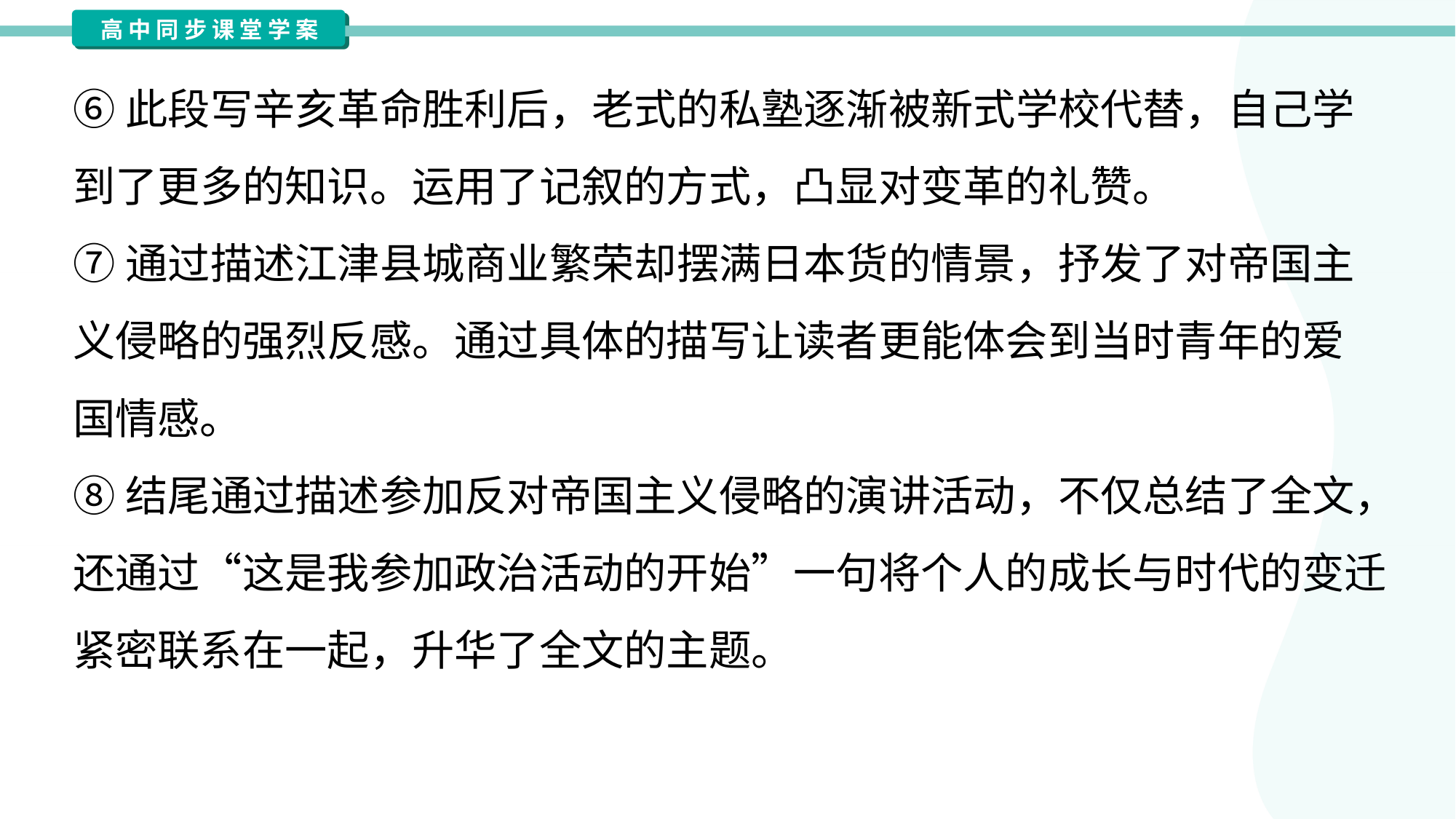

⑥此段写辛亥革命胜利后，老式的私塾逐渐被新式学校代替，自己学
到了更多的知识。运用了记叙的方式，凸显对变革的礼赞。
⑦通过描述江津县城商业繁荣却摆满日本货的情景，抒发了对帝国主
义侵略的强烈反感。通过具体的描写让读者更能体会到当时青年的爱
国情感。
⑧结尾通过描述参加反对帝国主义侵略的演讲活动，不仅总结了全文，
还通过“这是我参加政治活动的开始”一句将个人的成长与时代的变迁
紧密联系在一起，升华了全文的主题。